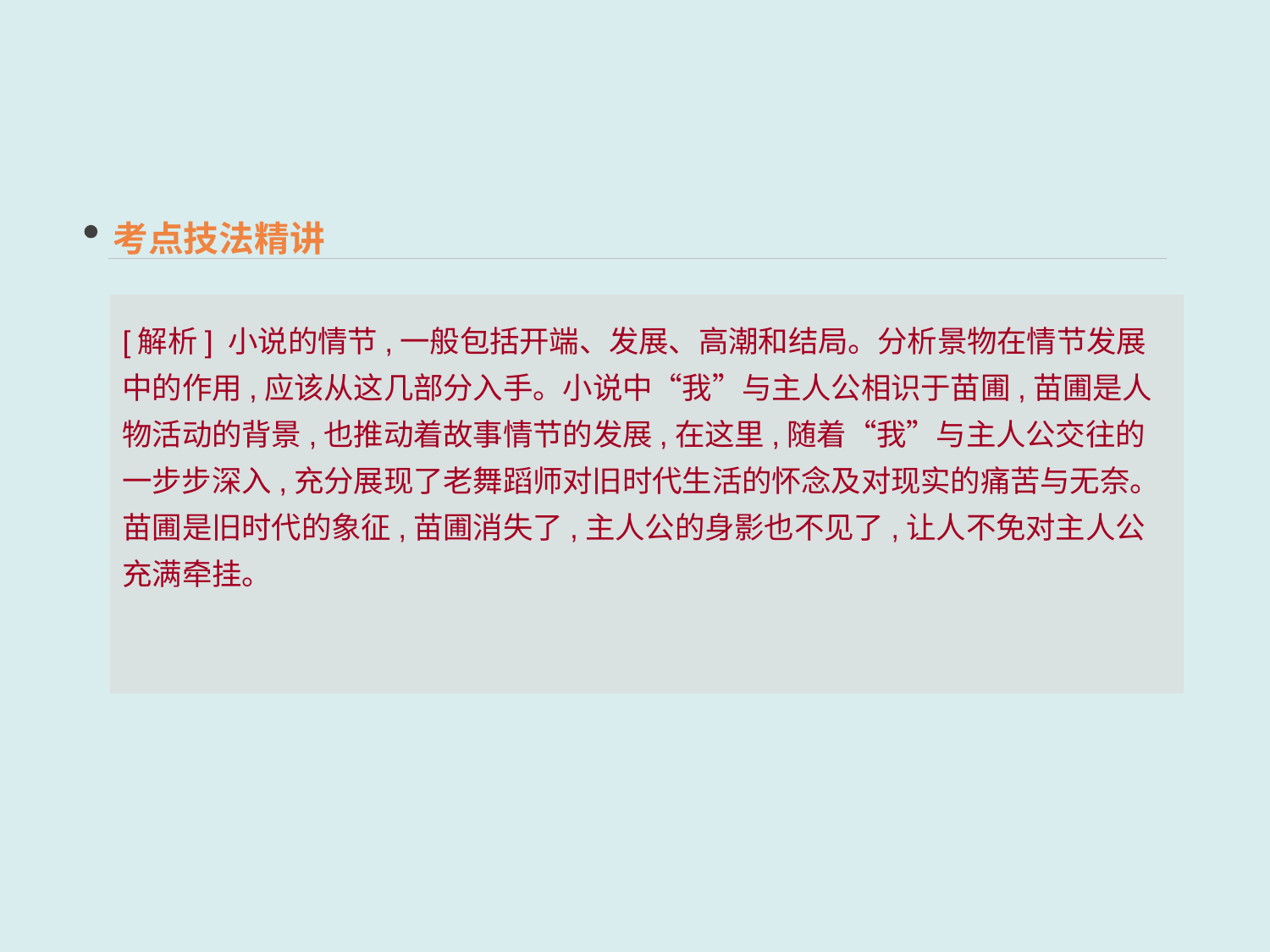

考点技法精讲

[解析] 小说的情节,一般包括开端、发展、高潮和结局。分析景物在情节发展中的作用,应该从这几部分入手。小说中“我”与主人公相识于苗圃,苗圃是人物活动的背景,也推动着故事情节的发展,在这里,随着“我”与主人公交往的一步步深入,充分展现了老舞蹈师对旧时代生活的怀念及对现实的痛苦与无奈。苗圃是旧时代的象征,苗圃消失了,主人公的身影也不见了,让人不免对主人公充满牵挂。